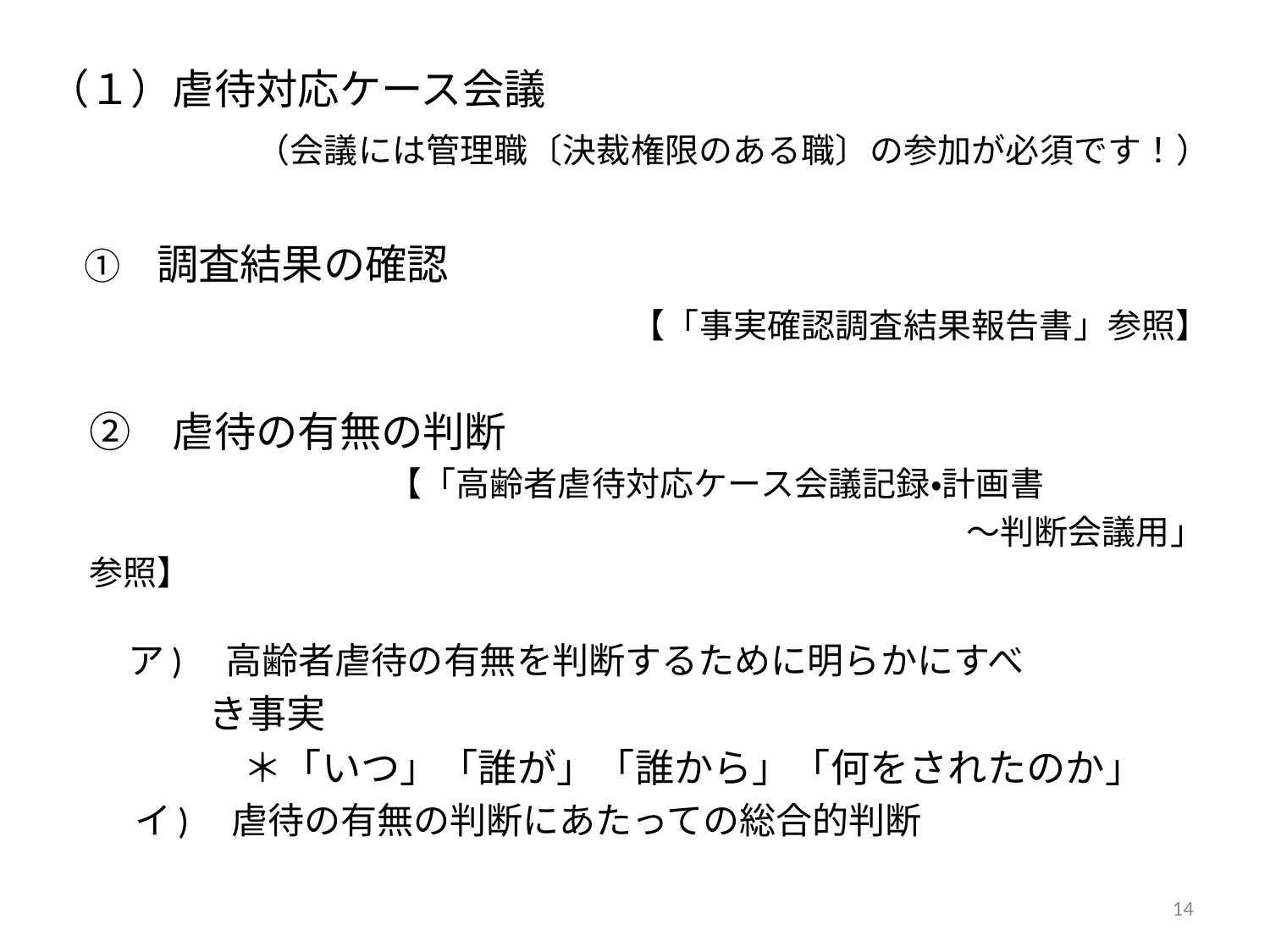

（１）虐待対応ケース会議
　　　　　（会議には管理職〔決裁権限のある職〕の参加が必須です！）

　①　調査結果の確認
　　　　　　　　　　　　　　【「事実確認調査結果報告書」参照】

　②　虐待の有無の判断
　　　　　　　　　　【「高齢者虐待対応ケース会議記録・計画書
　　　　　　　　　　　　　　　　　　　　　　　　　　　～判断会議用」参照】

　　 ア)　高齢者虐待の有無を判断するために明らかにすべ
　   　　  き事実
　　　　　＊「いつ」「誰が」「誰から」「何をされたのか」
 　　イ)　虐待の有無の判断にあたっての総合的判断

14